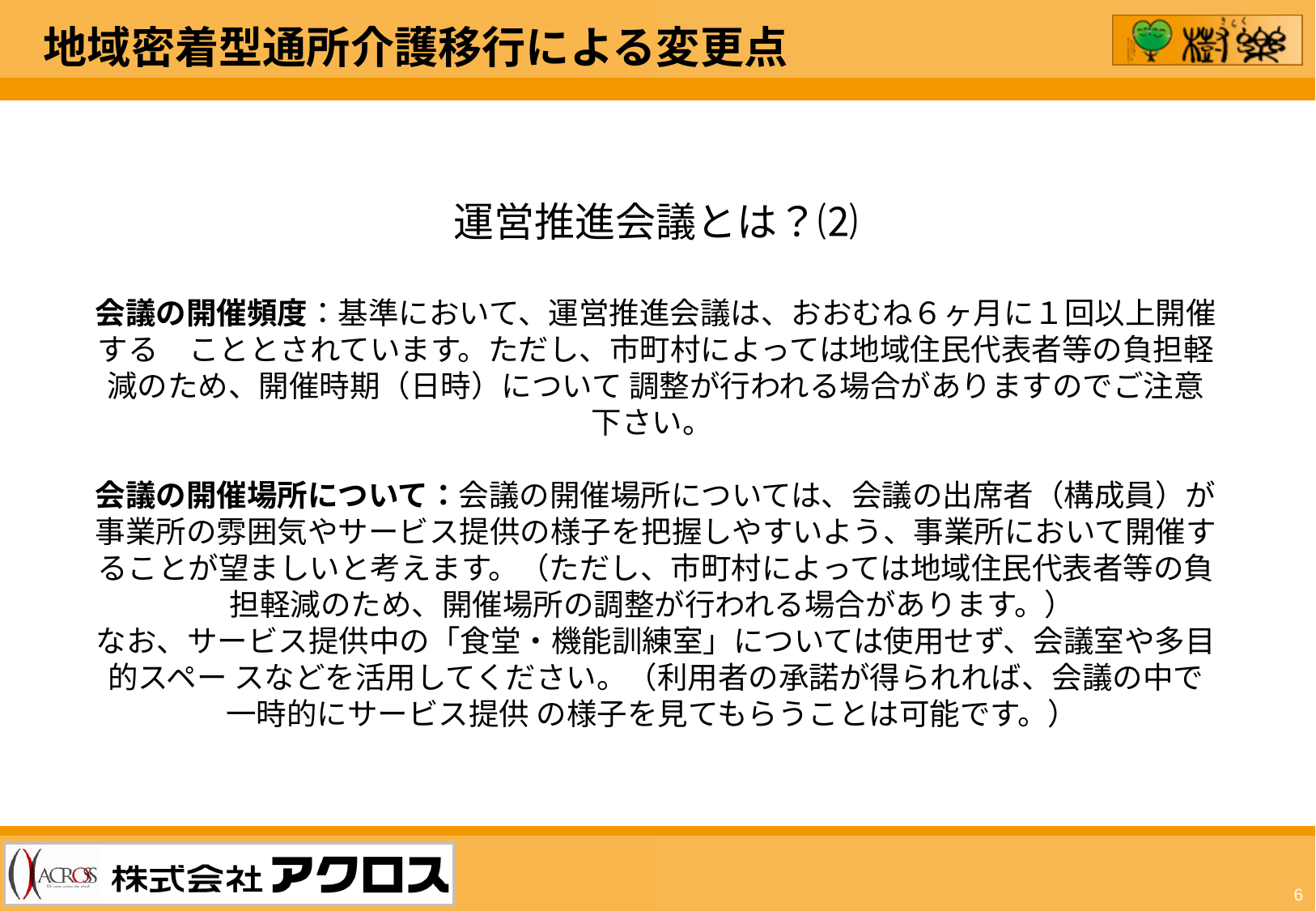

地域密着型通所介護移行による変更点
運営推進会議とは？⑵

会議の開催頻度：基準において、運営推進会議は、おおむね６ヶ月に１回以上開催する　こととされています。ただし、市町村によっては地域住民代表者等の負担軽減のため、開催時期（日時）について 調整が行われる場合がありますのでご注意下さい。

会議の開催場所について：会議の開催場所については、会議の出席者（構成員）が事業所の雰囲気やサービス提供の様子を把握しやすいよう、事業所において開催することが望ましいと考えます。（ただし、市町村によっては地域住民代表者等の負担軽減のため、開催場所の調整が行われる場合があります。）
なお、サービス提供中の「食堂・機能訓練室」については使用せず、会議室や多目的スペー スなどを活用してください。（利用者の承諾が得られれば、会議の中で一時的にサービス提供 の様子を見てもらうことは可能です。）
6